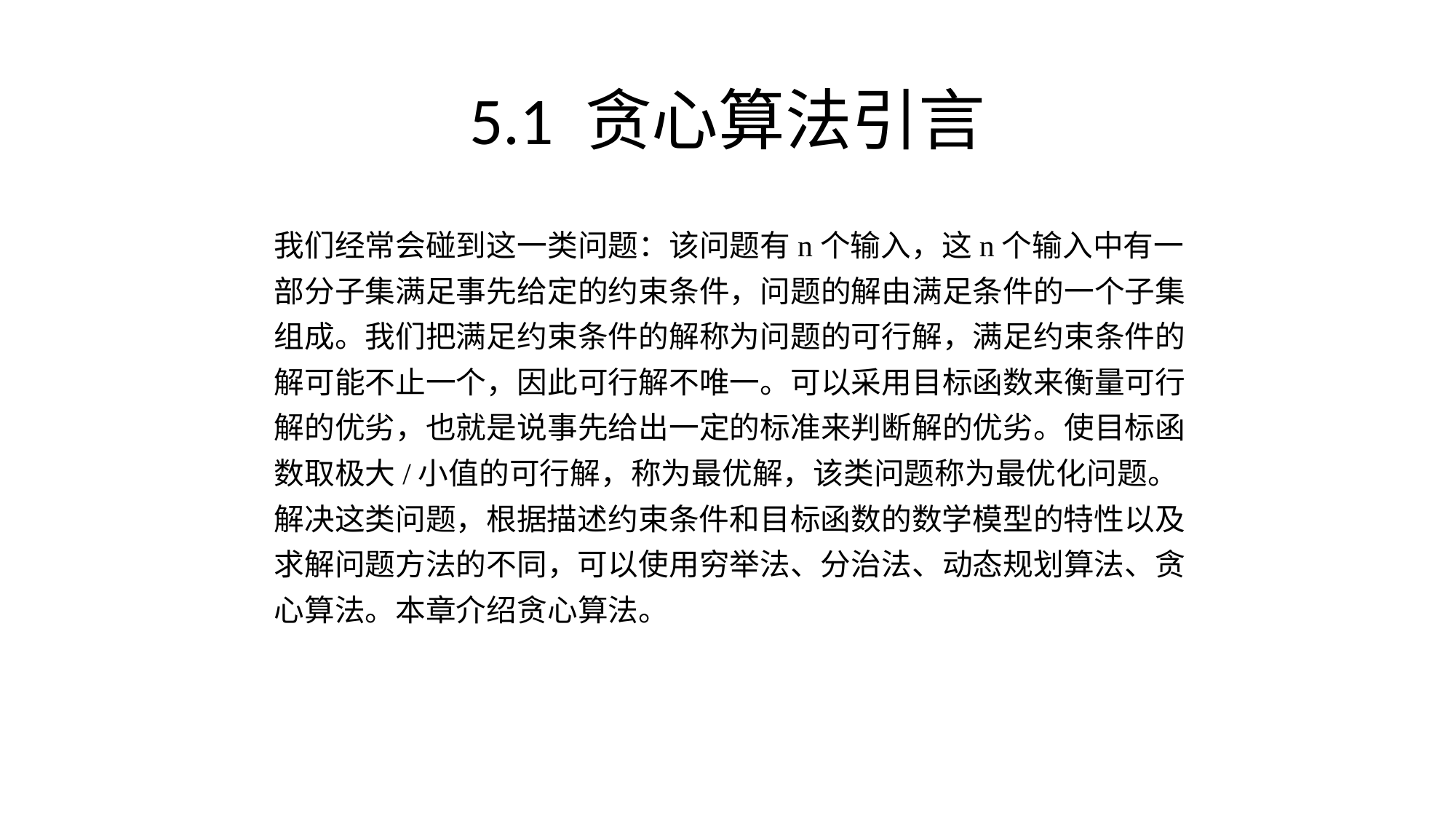

# 5.1 贪心算法引言
我们经常会碰到这一类问题：该问题有n个输入，这n个输入中有一部分子集满足事先给定的约束条件，问题的解由满足条件的一个子集组成。我们把满足约束条件的解称为问题的可行解，满足约束条件的解可能不止一个，因此可行解不唯一。可以采用目标函数来衡量可行解的优劣，也就是说事先给出一定的标准来判断解的优劣。使目标函数取极大/小值的可行解，称为最优解，该类问题称为最优化问题。解决这类问题，根据描述约束条件和目标函数的数学模型的特性以及求解问题方法的不同，可以使用穷举法、分治法、动态规划算法、贪心算法。本章介绍贪心算法。